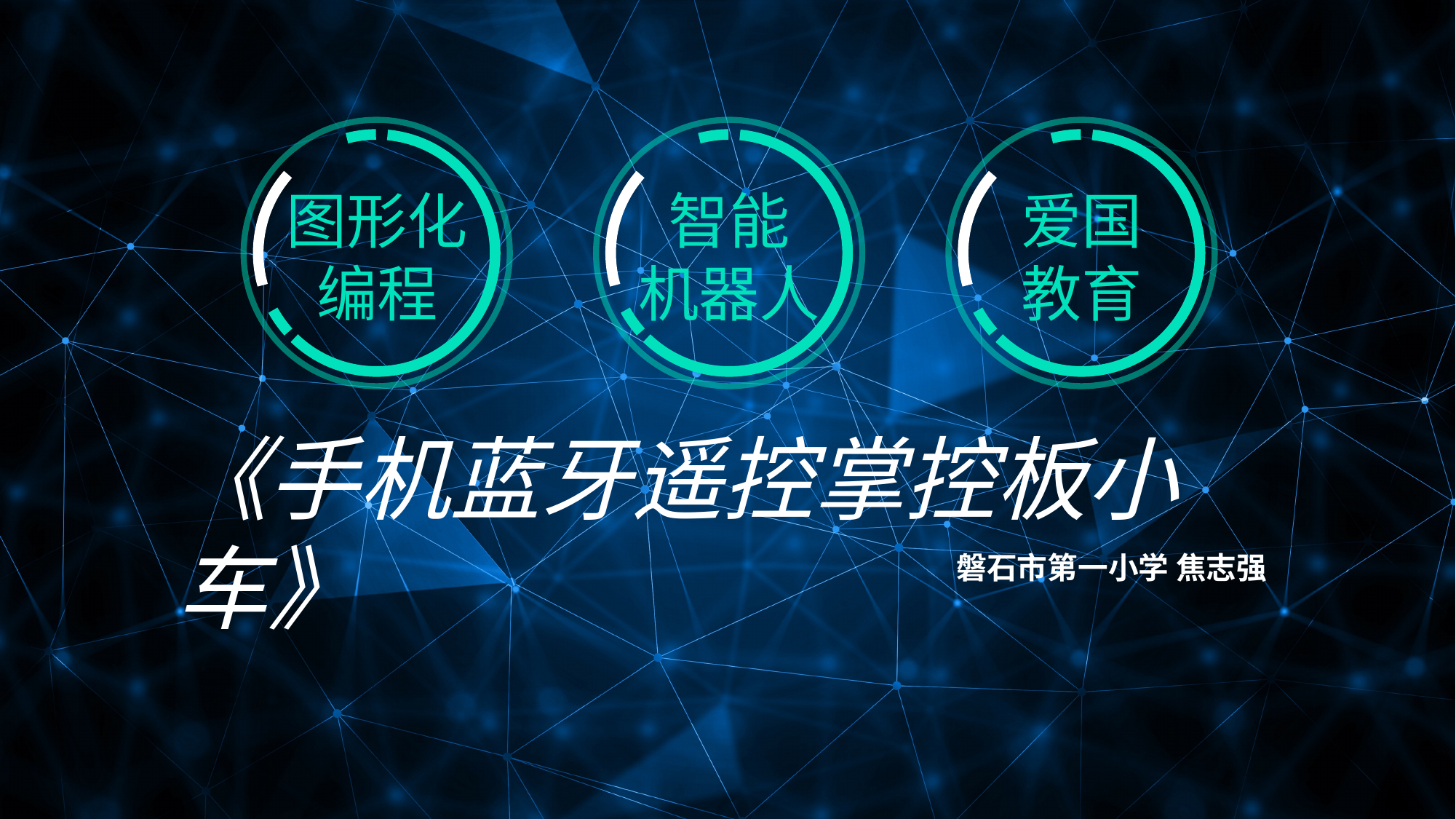

智能
机器人
图形化
编程
爱国
教育
《手机蓝牙遥控掌控板小车》
磐石市第一小学 焦志强